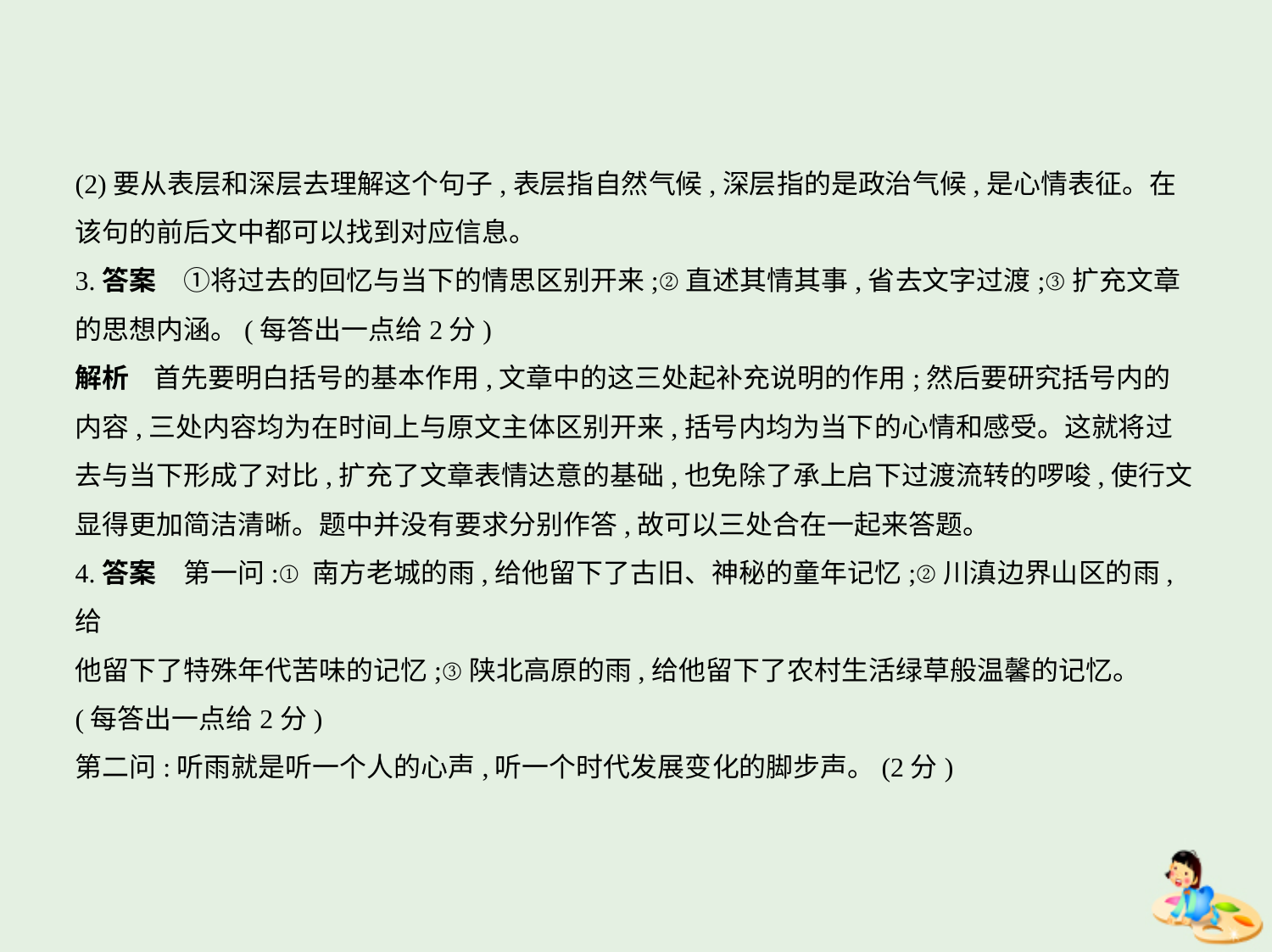

(2)要从表层和深层去理解这个句子,表层指自然气候,深层指的是政治气候,是心情表征。在
该句的前后文中都可以找到对应信息。
3.答案　①将过去的回忆与当下的情思区别开来;②直述其情其事,省去文字过渡;③扩充文章
的思想内涵。(每答出一点给2分)
解析    首先要明白括号的基本作用,文章中的这三处起补充说明的作用;然后要研究括号内的
内容,三处内容均为在时间上与原文主体区别开来,括号内均为当下的心情和感受。这就将过
去与当下形成了对比,扩充了文章表情达意的基础,也免除了承上启下过渡流转的啰唆,使行文
显得更加简洁清晰。题中并没有要求分别作答,故可以三处合在一起来答题。
4.答案　第一问:①南方老城的雨,给他留下了古旧、神秘的童年记忆;②川滇边界山区的雨,给
他留下了特殊年代苦味的记忆;③陕北高原的雨,给他留下了农村生活绿草般温馨的记忆。
(每答出一点给2分)
第二问:听雨就是听一个人的心声,听一个时代发展变化的脚步声。(2分)